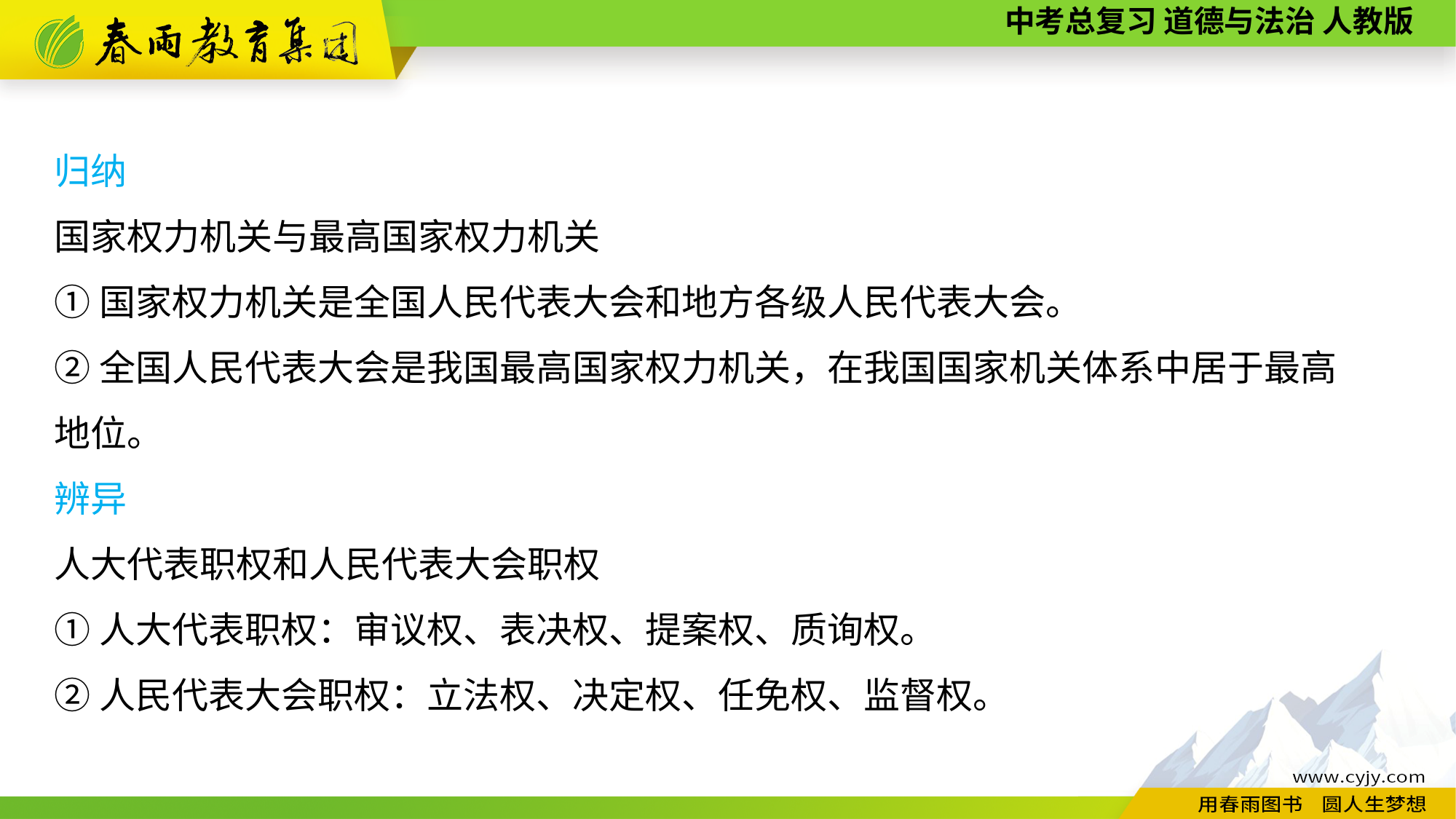

归纳
国家权力机关与最高国家权力机关
①国家权力机关是全国人民代表大会和地方各级人民代表大会。
②全国人民代表大会是我国最高国家权力机关，在我国国家机关体系中居于最高
地位。
辨异
人大代表职权和人民代表大会职权
①人大代表职权：审议权、表决权、提案权、质询权。
②人民代表大会职权：立法权、决定权、任免权、监督权。